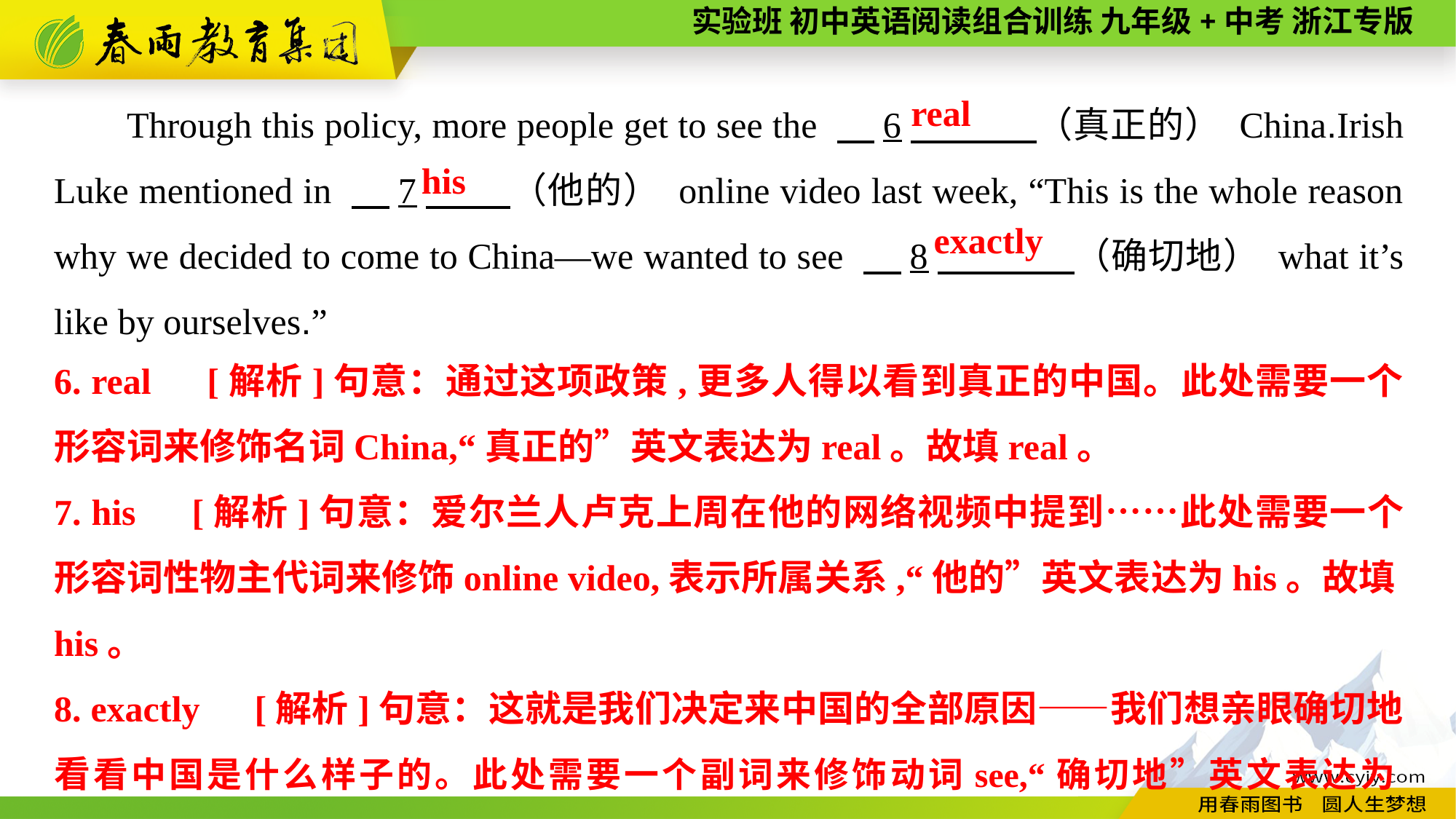

Through this policy, more people get to see the 　6　          （真正的） China.Irish Luke mentioned in 　7　     （他的） online video last week, “This is the whole reason why we decided to come to China—we wanted to see 　8　           （确切地） what it’s like by ourselves.”
real
 his
exactly
6. real　[解析]句意：通过这项政策,更多人得以看到真正的中国。此处需要一个形容词来修饰名词China,“真正的”英文表达为real。故填real。
7. his　[解析]句意：爱尔兰人卢克上周在他的网络视频中提到……此处需要一个形容词性物主代词来修饰online video,表示所属关系,“他的”英文表达为his。故填his。
8. exactly　[解析]句意：这就是我们决定来中国的全部原因——我们想亲眼确切地看看中国是什么样子的。此处需要一个副词来修饰动词see,“确切地”英文表达为exactly。故填exactly。